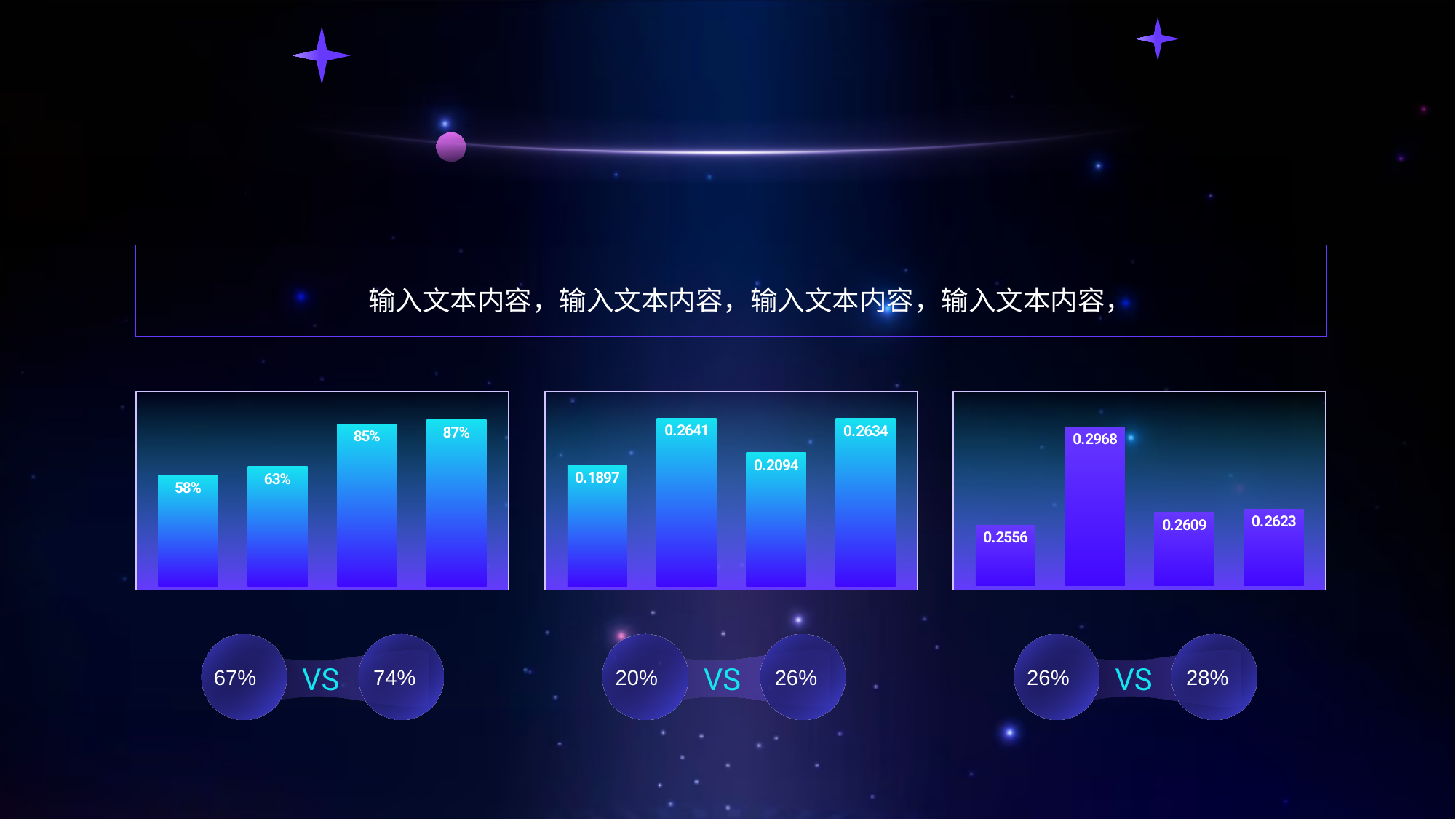

#

输入文本内容，输入文本内容，输入文本内容，输入文本内容，

### Chart

| Category | 汇总 |
|---|---|
| 传统竞价 | 0.5811 |
| 原生短视频 | 0.6273 |
| 传统竞价 | 0.8501 |
| 原生短视频 | 0.8701 |

### Chart

| Category | 汇总 |
|---|---|
| 传统竞价 | 0.1897 |
| 原生短视频 | 0.2641 |
| 传统竞价 | 0.2094 |
| 原生短视频 | 0.2634 |

### Chart

| Category | 汇总 |
|---|---|
| 传统竞价 | 0.2556 |
| 原生短视频 | 0.2968 |
| 传统竞价 | 0.2609 |
| 原生短视频 | 0.2623 |

67%
74%
VS

20%
26%
VS

26%
28%
VS